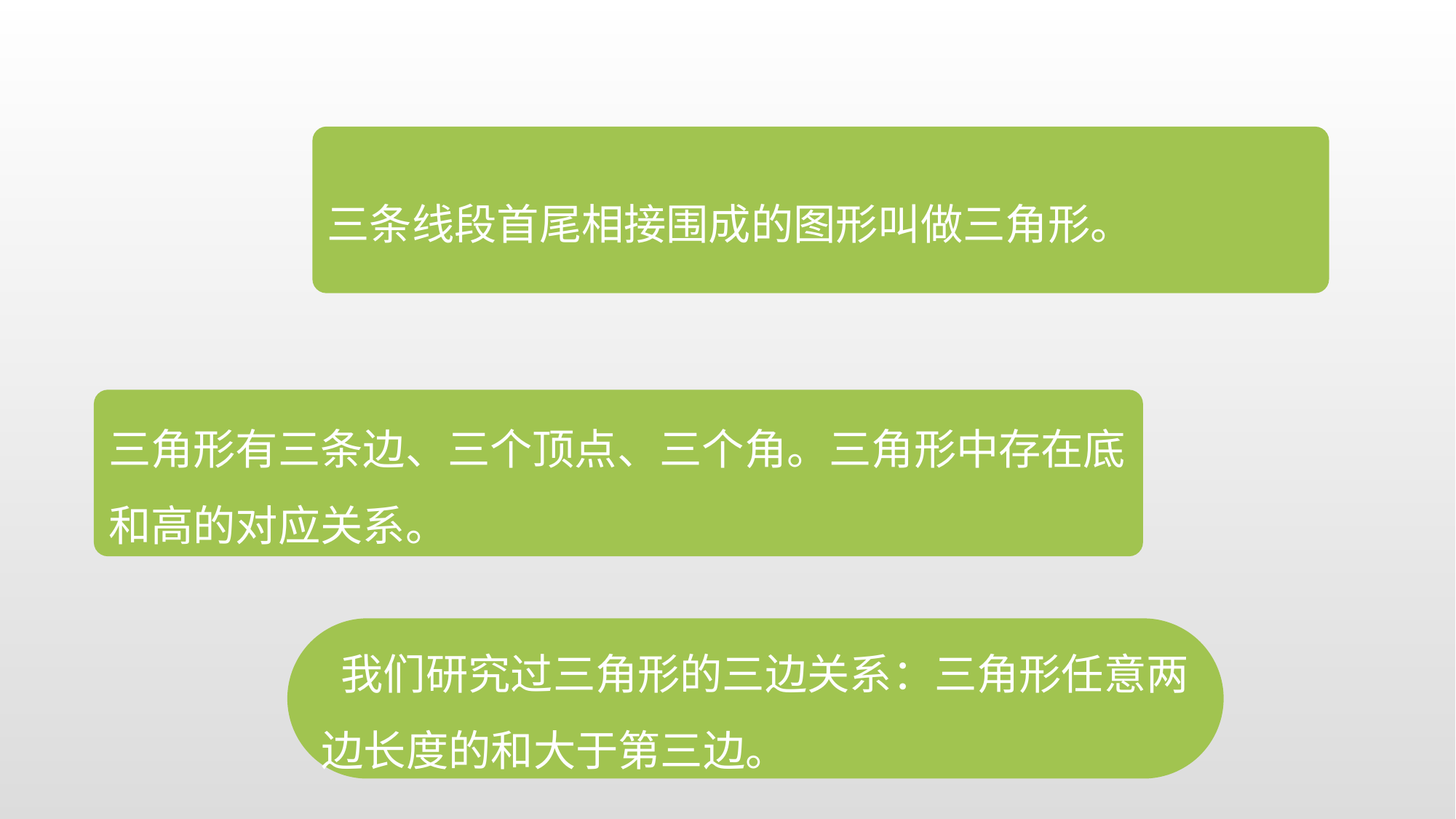

三条线段首尾相接围成的图形叫做三角形。
三角形有三条边、三个顶点、三个角。三角形中存在底和高的对应关系。
 我们研究过三角形的三边关系：三角形任意两边长度的和大于第三边。